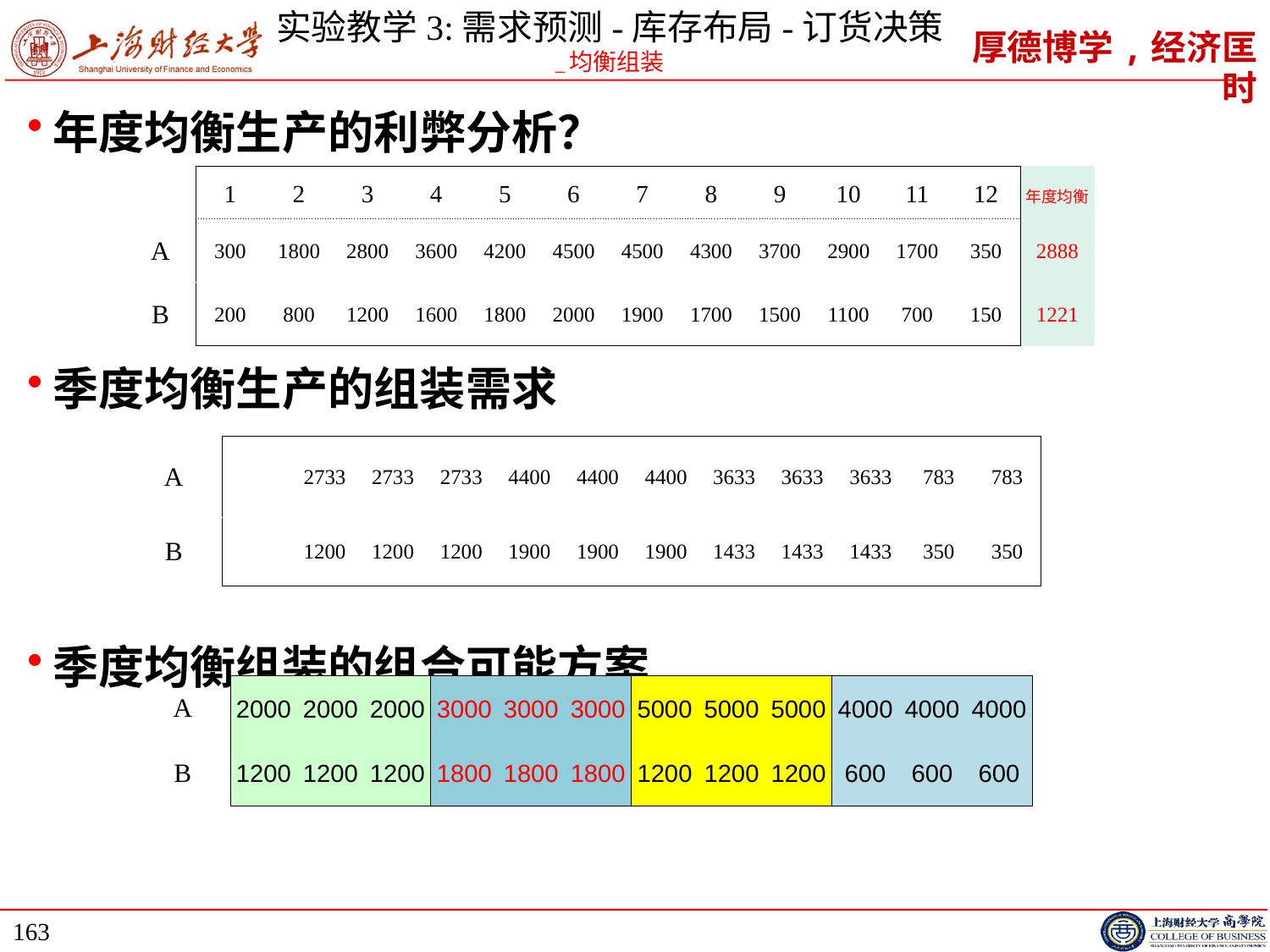

# 实验教学3:需求预测-库存布局-订货决策 _均衡组装
年度均衡生产的利弊分析？

季度均衡生产的组装需求

季度均衡组装的组合可能方案

|  | 1 | 2 | 3 | 4 | 5 | 6 | 7 | 8 | 9 | 10 | 11 | 12 | 年度均衡 |
| --- | --- | --- | --- | --- | --- | --- | --- | --- | --- | --- | --- | --- | --- |
| A | 300 | 1800 | 2800 | 3600 | 4200 | 4500 | 4500 | 4300 | 3700 | 2900 | 1700 | 350 | 2888 |
| B | 200 | 800 | 1200 | 1600 | 1800 | 2000 | 1900 | 1700 | 1500 | 1100 | 700 | 150 | 1221 |
| A |  | 2733 | 2733 | 2733 | 4400 | 4400 | 4400 | 3633 | 3633 | 3633 | 783 | 783 |  |
| --- | --- | --- | --- | --- | --- | --- | --- | --- | --- | --- | --- | --- | --- |
| B |  | 1200 | 1200 | 1200 | 1900 | 1900 | 1900 | 1433 | 1433 | 1433 | 350 | 350 |  |
| A | 2000 | 2000 | 2000 | 3000 | 3000 | 3000 | 5000 | 5000 | 5000 | 4000 | 4000 | 4000 |  |
| --- | --- | --- | --- | --- | --- | --- | --- | --- | --- | --- | --- | --- | --- |
| B | 1200 | 1200 | 1200 | 1800 | 1800 | 1800 | 1200 | 1200 | 1200 | 600 | 600 | 600 |  |
163